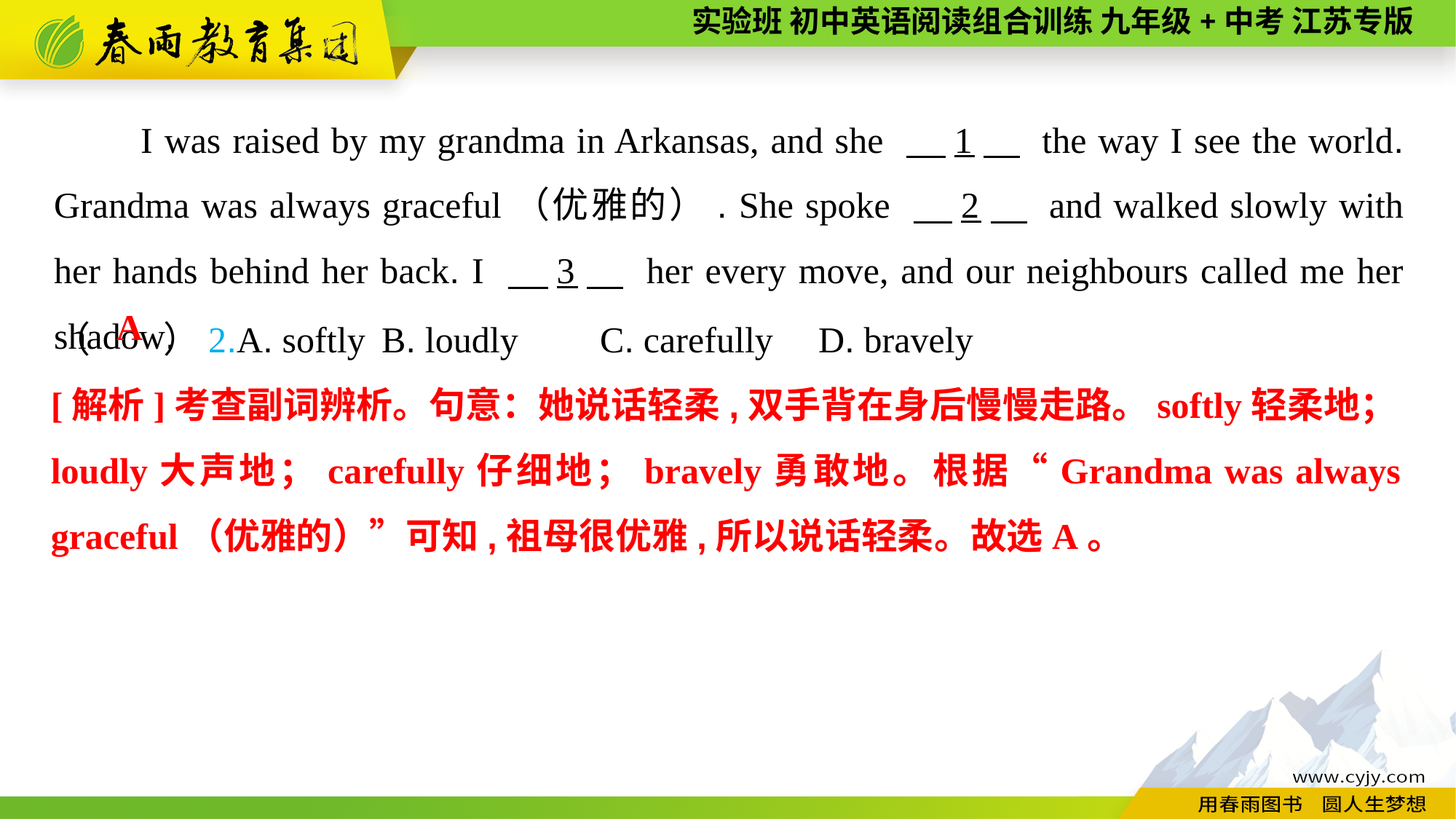

I was raised by my grandma in Arkansas, and she 　1　 the way I see the world. Grandma was always graceful（优雅的）. She spoke 　2　 and walked slowly with her hands behind her back. I 　3　 her every move, and our neighbours called me her shadow.
（　　）2.A. softly	B. loudly	C. carefully	D. bravely
A
[解析]考查副词辨析。句意：她说话轻柔,双手背在身后慢慢走路。softly轻柔地；loudly大声地；carefully仔细地；bravely勇敢地。根据“Grandma was always graceful（优雅的）”可知,祖母很优雅,所以说话轻柔。故选A。